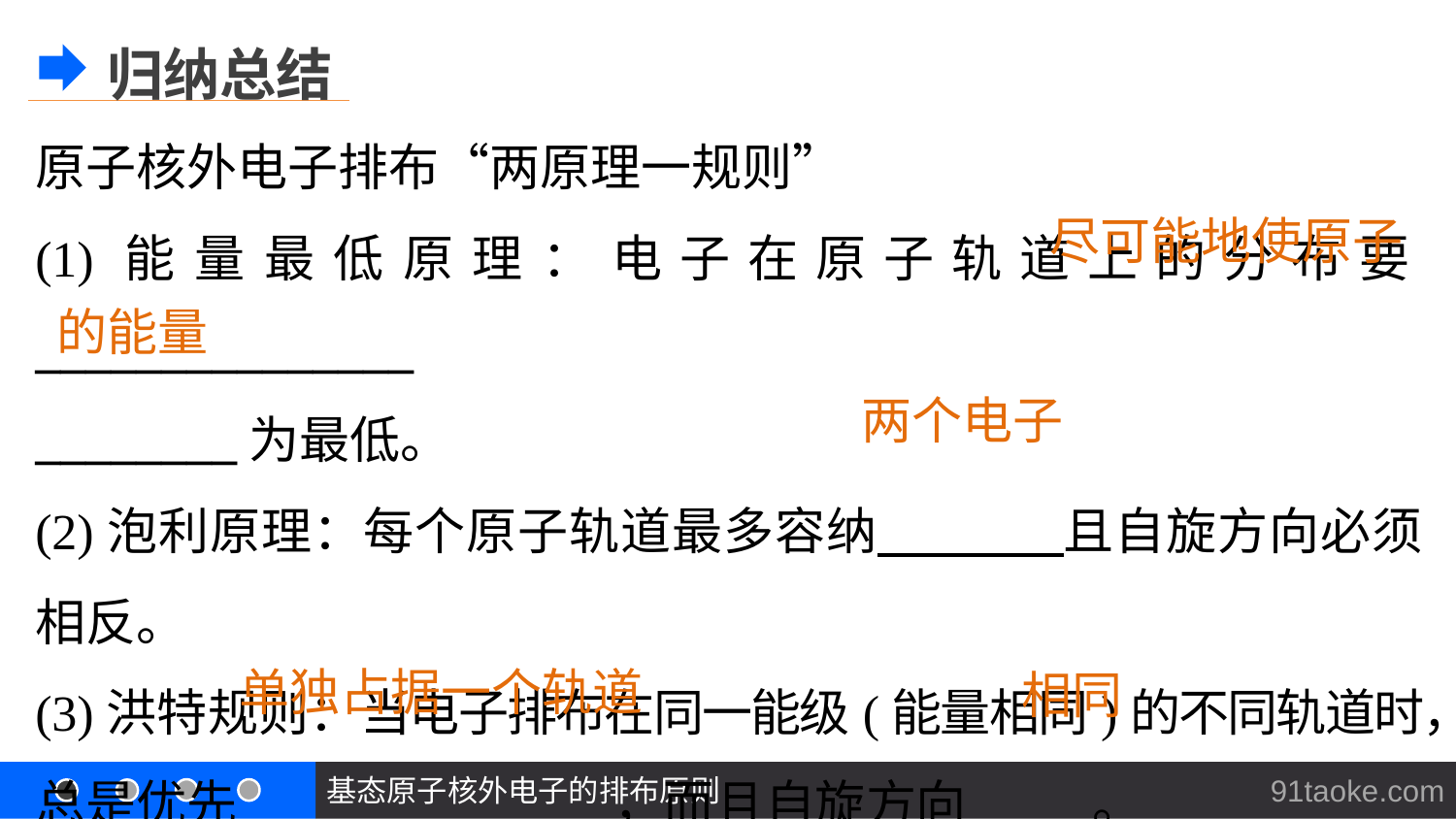

归纳总结

原子核外电子排布“两原理一规则”
(1)能量最低原理：电子在原子轨道上的分布要_______________
________为最低。
(2)泡利原理：每个原子轨道最多容纳               且自旋方向必须相反。
(3)洪特规则：当电子排布在同一能级(能量相同)的不同轨道时，总是优先                                 ，而且自旋方向           。
尽可能地使原子
的能量
两个电子
单独占据一个轨道
相同